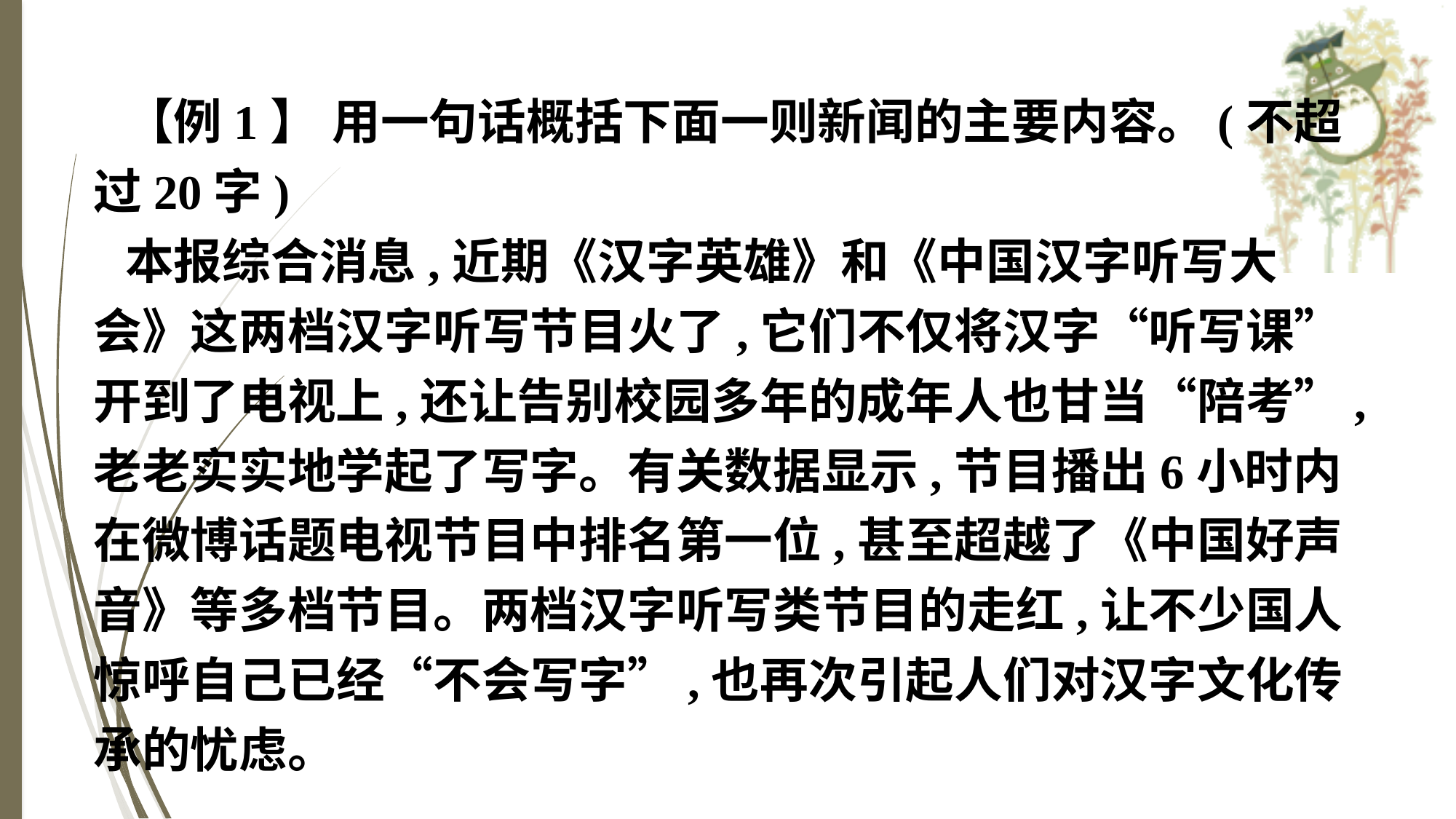

【例1】 用一句话概括下面一则新闻的主要内容。(不超过20字)
本报综合消息,近期《汉字英雄》和《中国汉字听写大会》这两档汉字听写节目火了,它们不仅将汉字“听写课”开到了电视上,还让告别校园多年的成年人也甘当“陪考”,老老实实地学起了写字。有关数据显示,节目播出6小时内在微博话题电视节目中排名第一位,甚至超越了《中国好声音》等多档节目。两档汉字听写类节目的走红,让不少国人惊呼自己已经“不会写字”,也再次引起人们对汉字文化传承的忧虑。